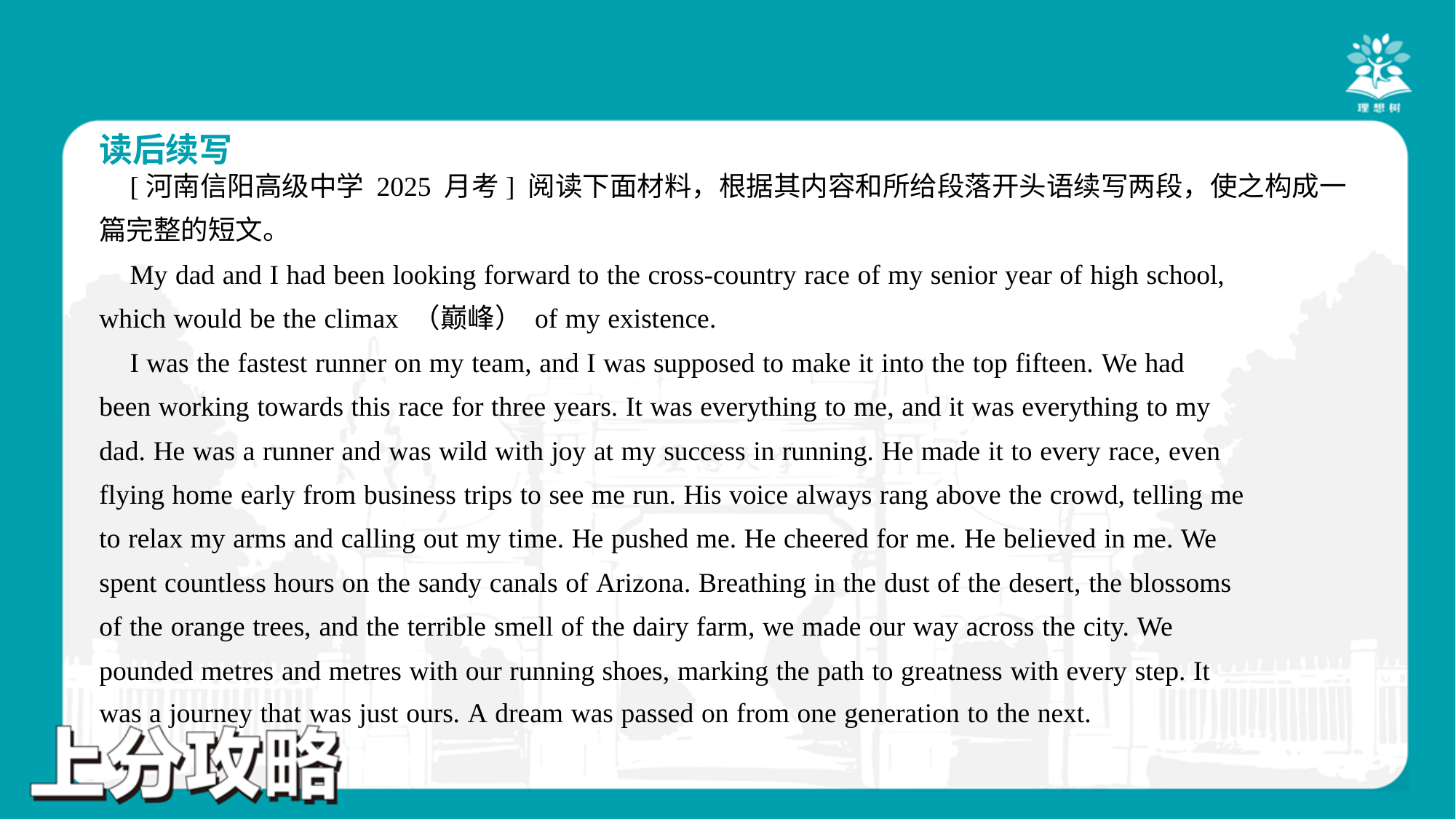

读后续写
    [河南信阳高级中学 2025 月考] 阅读下面材料，根据其内容和所给段落开头语续写两段，使之构成一
篇完整的短文。
    My dad and I had been looking forward to the cross-country race of my senior year of high school,
which would be the climax （巅峰） of my existence.
    I was the fastest runner on my team, and I was supposed to make it into the top fifteen. We had
been working towards this race for three years. It was everything to me, and it was everything to my
dad. He was a runner and was wild with joy at my success in running. He made it to every race, even
flying home early from business trips to see me run. His voice always rang above the crowd, telling me
to relax my arms and calling out my time. He pushed me. He cheered for me. He believed in me. We
spent countless hours on the sandy canals of Arizona. Breathing in the dust of the desert, the blossoms
of the orange trees, and the terrible smell of the dairy farm, we made our way across the city. We
pounded metres and metres with our running shoes, marking the path to greatness with every step. It
was a journey that was just ours. A dream was passed on from one generation to the next.#1.1.1